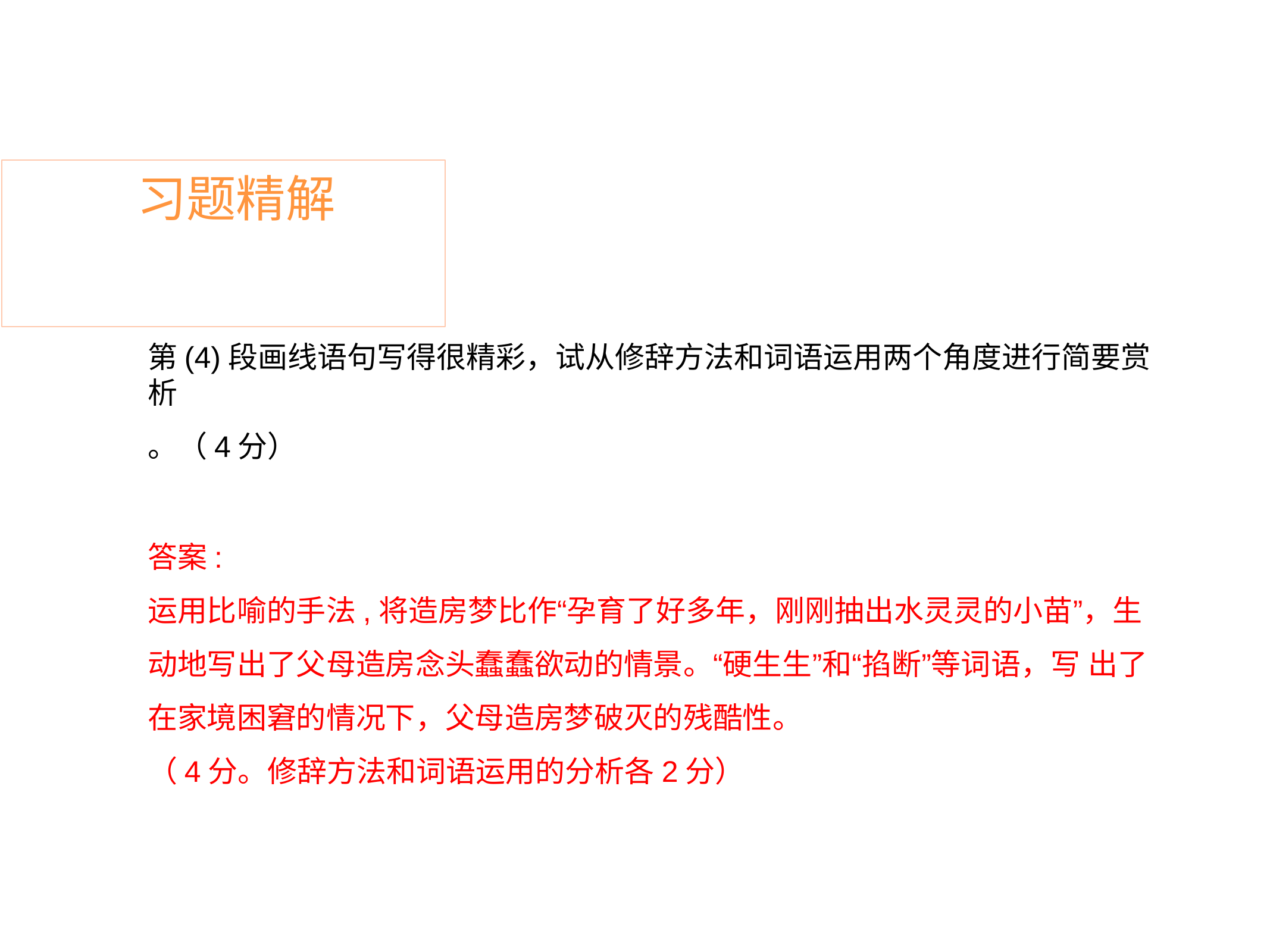

# 习题精解
第(4)段画线语句写得很精彩，试从修辞方法和词语运用两个角度进行简要赏析
。（4分）

答案:
运用比喻的手法,将造房梦比作“孕育了好多年，刚刚抽出水灵灵的小苗”，生 动地写出了父母造房念头蠢蠢欲动的情景。“硬生生”和“掐断”等词语，写 出了在家境困窘的情况下，父母造房梦破灭的残酷性。
（4分。修辞方法和词语运用的分析各2分）